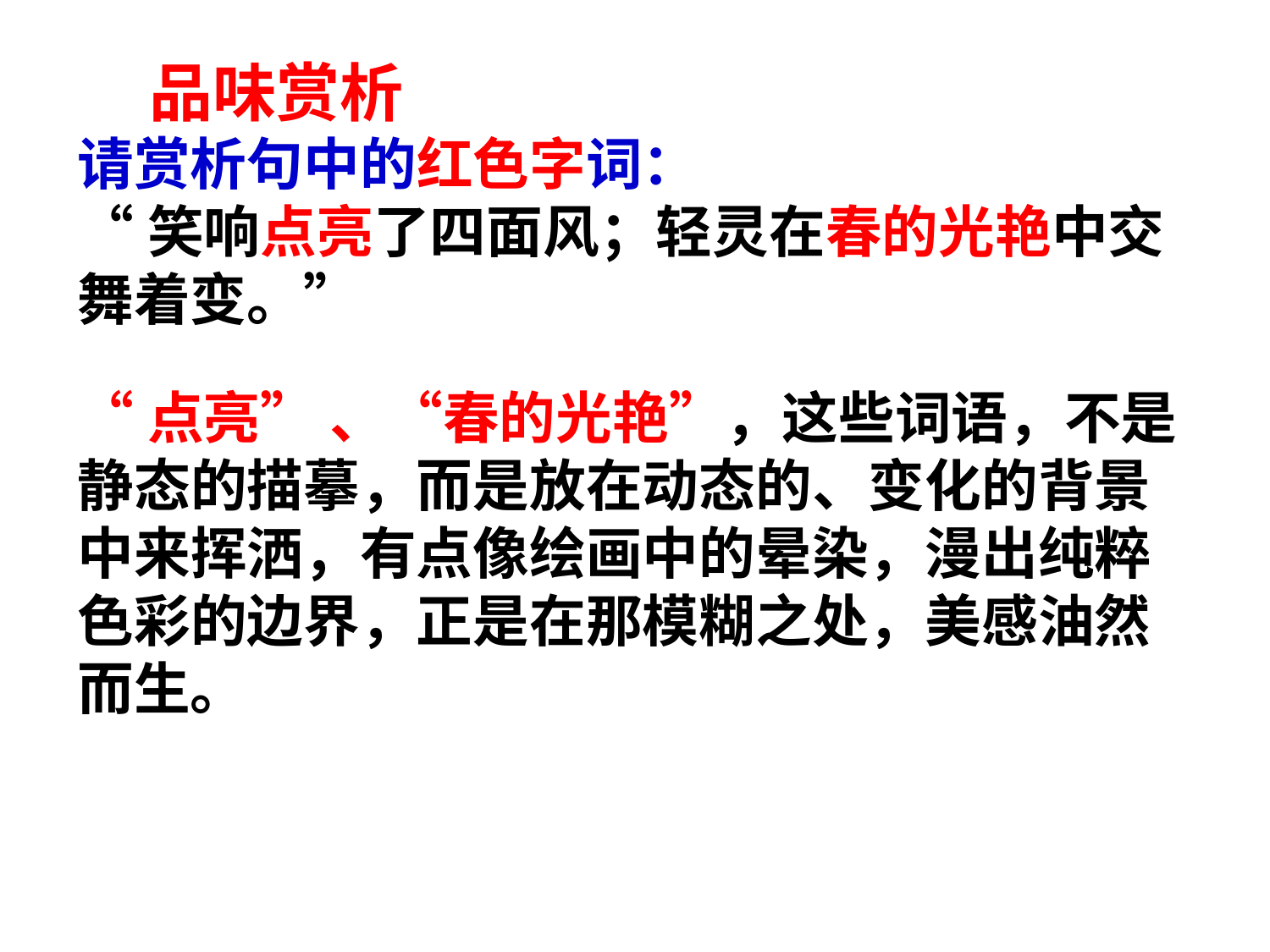

品味赏析

请赏析句中的红色字词：
“笑响点亮了四面风；轻灵在春的光艳中交舞着变。”
“点亮” 、“春的光艳”，这些词语，不是静态的描摹，而是放在动态的、变化的背景中来挥洒，有点像绘画中的晕染，漫出纯粹色彩的边界，正是在那模糊之处，美感油然而生。